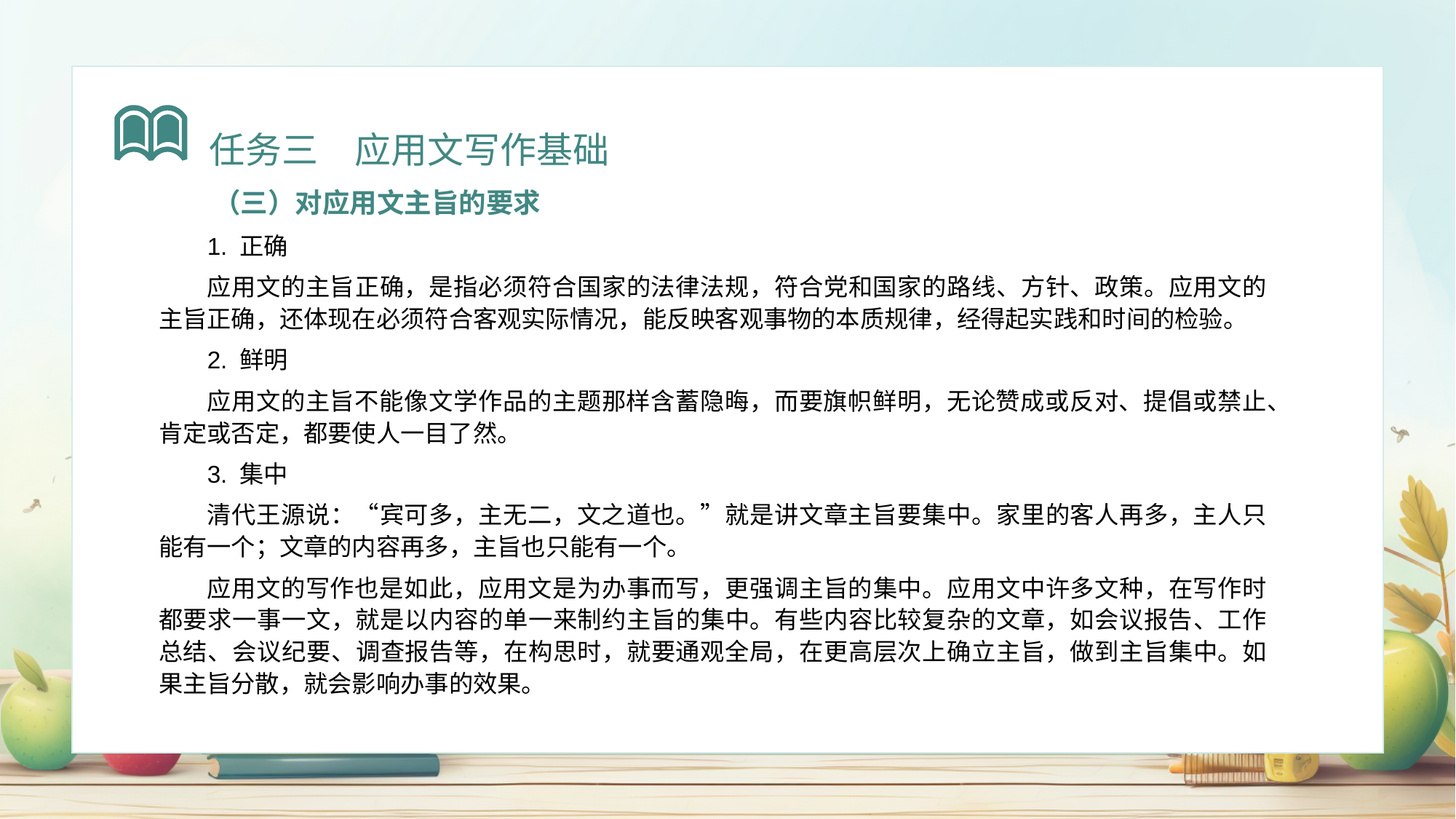

任务三　应用文写作基础

（三）对应用文主旨的要求
1. 正确
应用文的主旨正确，是指必须符合国家的法律法规，符合党和国家的路线、方针、政策。应用文的主旨正确，还体现在必须符合客观实际情况，能反映客观事物的本质规律，经得起实践和时间的检验。
2. 鲜明
应用文的主旨不能像文学作品的主题那样含蓄隐晦，而要旗帜鲜明，无论赞成或反对、提倡或禁止、肯定或否定，都要使人一目了然。
3. 集中
清代王源说：“宾可多，主无二，文之道也。”就是讲文章主旨要集中。家里的客人再多，主人只能有一个；文章的内容再多，主旨也只能有一个。
应用文的写作也是如此，应用文是为办事而写，更强调主旨的集中。应用文中许多文种，在写作时都要求一事一文，就是以内容的单一来制约主旨的集中。有些内容比较复杂的文章，如会议报告、工作总结、会议纪要、调查报告等，在构思时，就要通观全局，在更高层次上确立主旨，做到主旨集中。如果主旨分散，就会影响办事的效果。